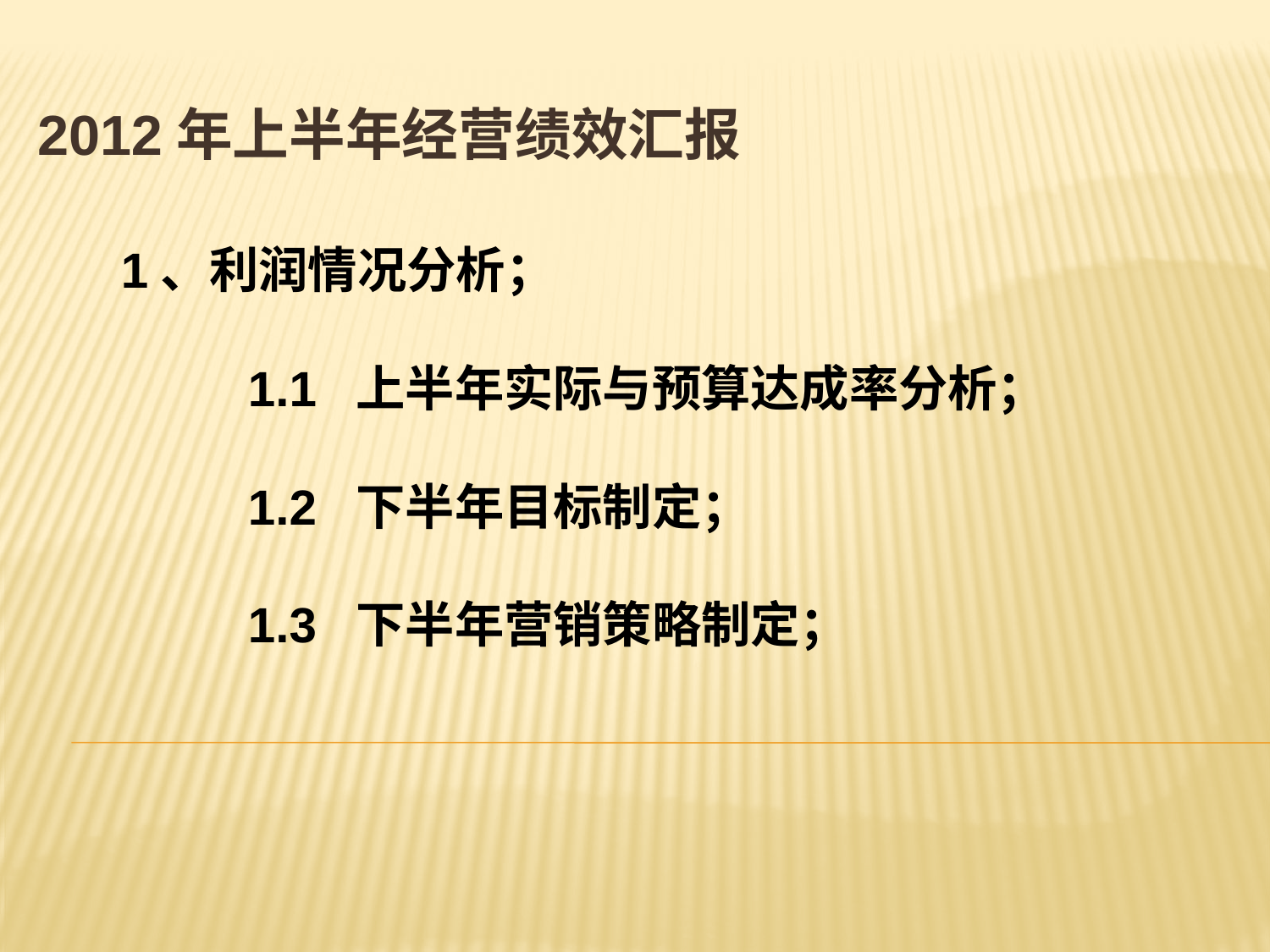

2012年上半年经营绩效汇报
1、利润情况分析；
 	1.1  上半年实际与预算达成率分析；
	1.2  下半年目标制定；
	1.3  下半年营销策略制定；